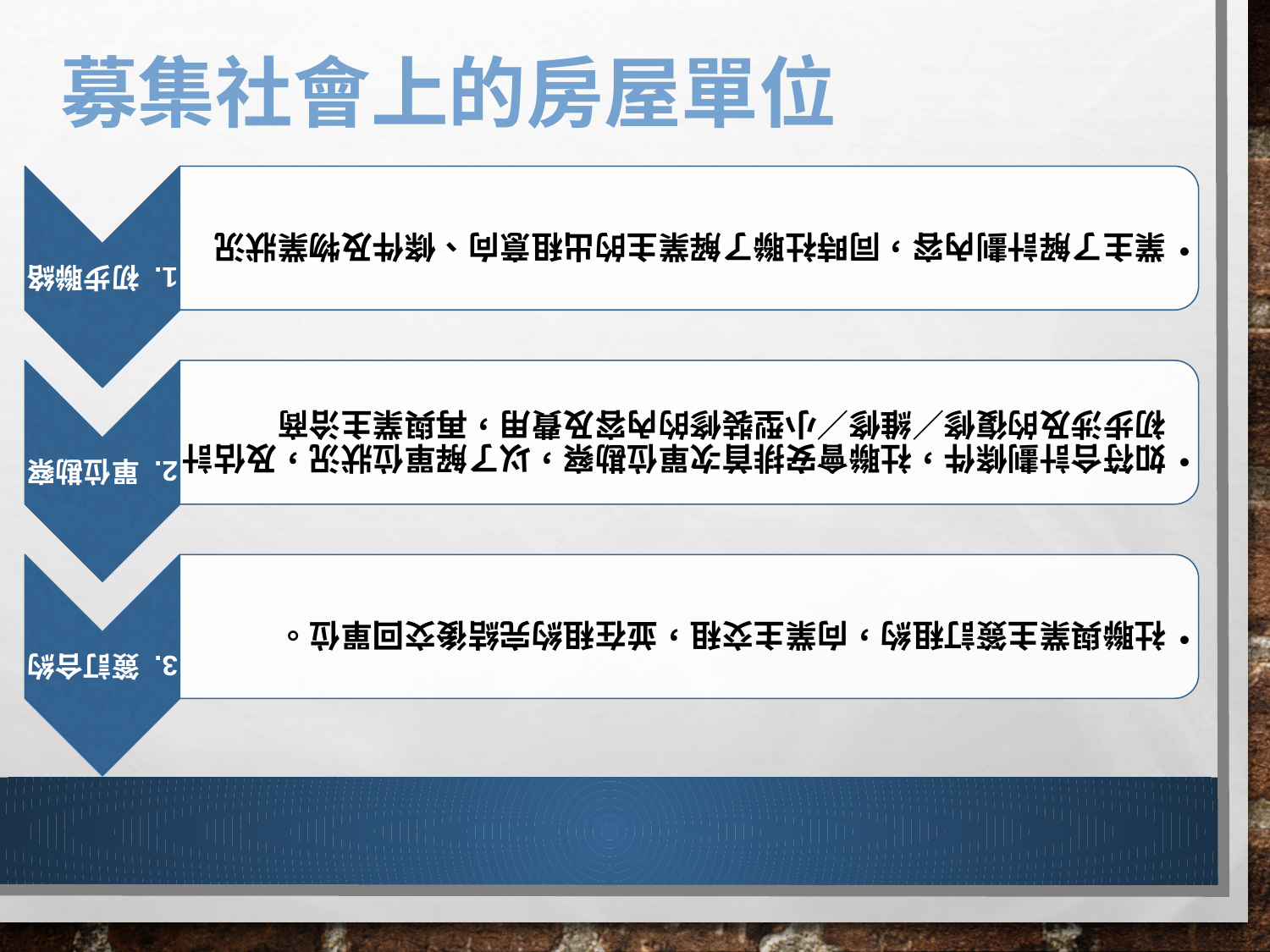

# 募集社會上的房屋單位
1. 初步聯絡
業主了解計劃內容，同時社聯了解業主的出租意向、條件及物業狀況
2. 單位勘察
如符合計劃條件，社聯會安排首次單位勘察，以了解單位狀況，及估計初步涉及的復修／維修／小型裝修的內容及費用，再與業主洽商
3. 簽訂合約
社聯與業主簽訂租約，向業主交租，並在租約完結後交回單位。